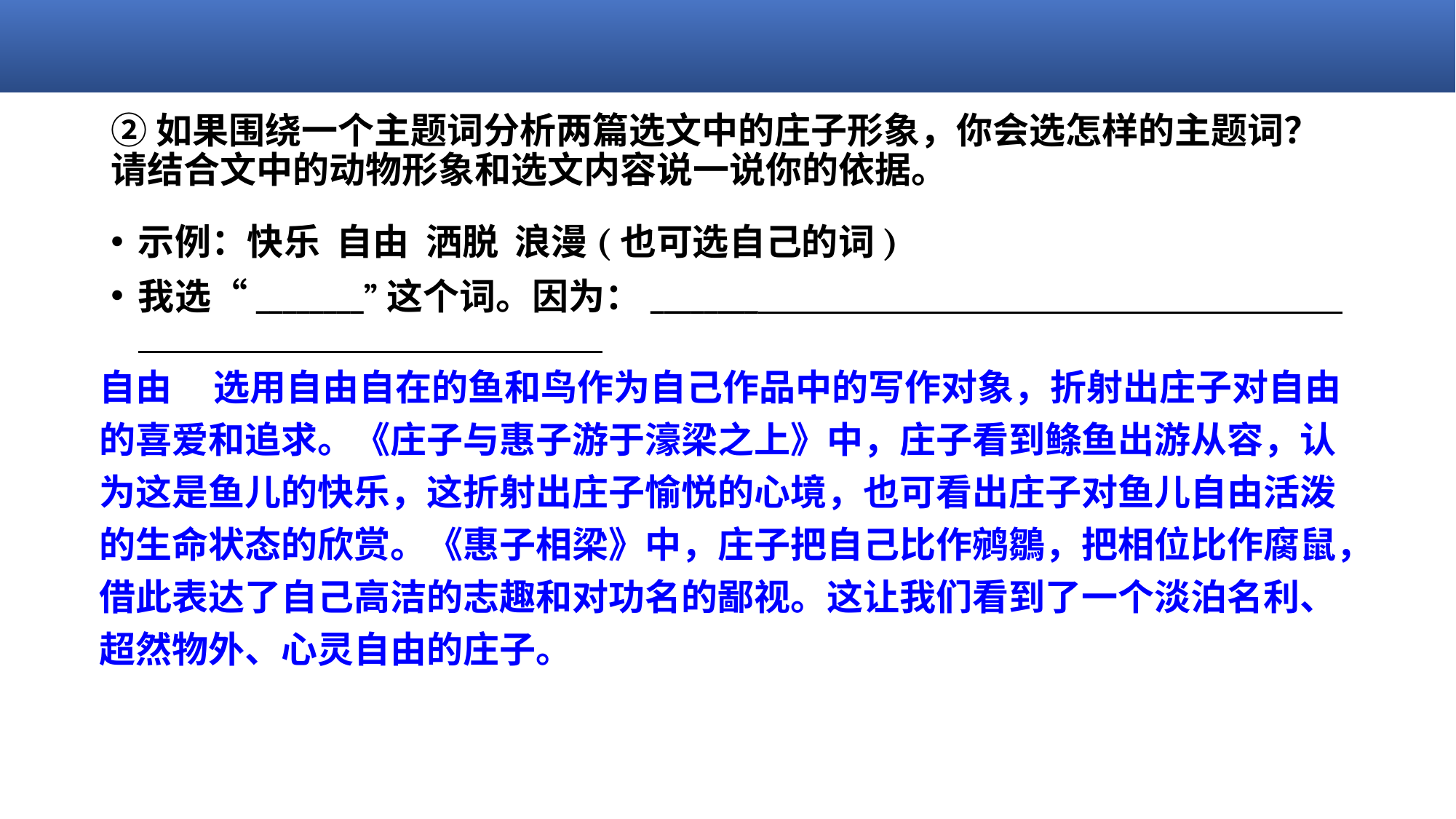

# ②如果围绕一个主题词分析两篇选文中的庄子形象，你会选怎样的主题词？请结合文中的动物形象和选文内容说一说你的依据。
示例：快乐  自由  洒脱  浪漫(也可选自己的词)
我选“________”这个词。因为：________
自由     选用自由自在的鱼和鸟作为自己作品中的写作对象，折射出庄子对自由的喜爱和追求。《庄子与惠子游于濠梁之上》中，庄子看到鲦鱼出游从容，认为这是鱼儿的快乐，这折射出庄子愉悦的心境，也可看出庄子对鱼儿自由活泼的生命状态的欣赏。《惠子相梁》中，庄子把自己比作鹓鶵，把相位比作腐鼠，借此表达了自己高洁的志趣和对功名的鄙视。这让我们看到了一个淡泊名利、超然物外、心灵自由的庄子。